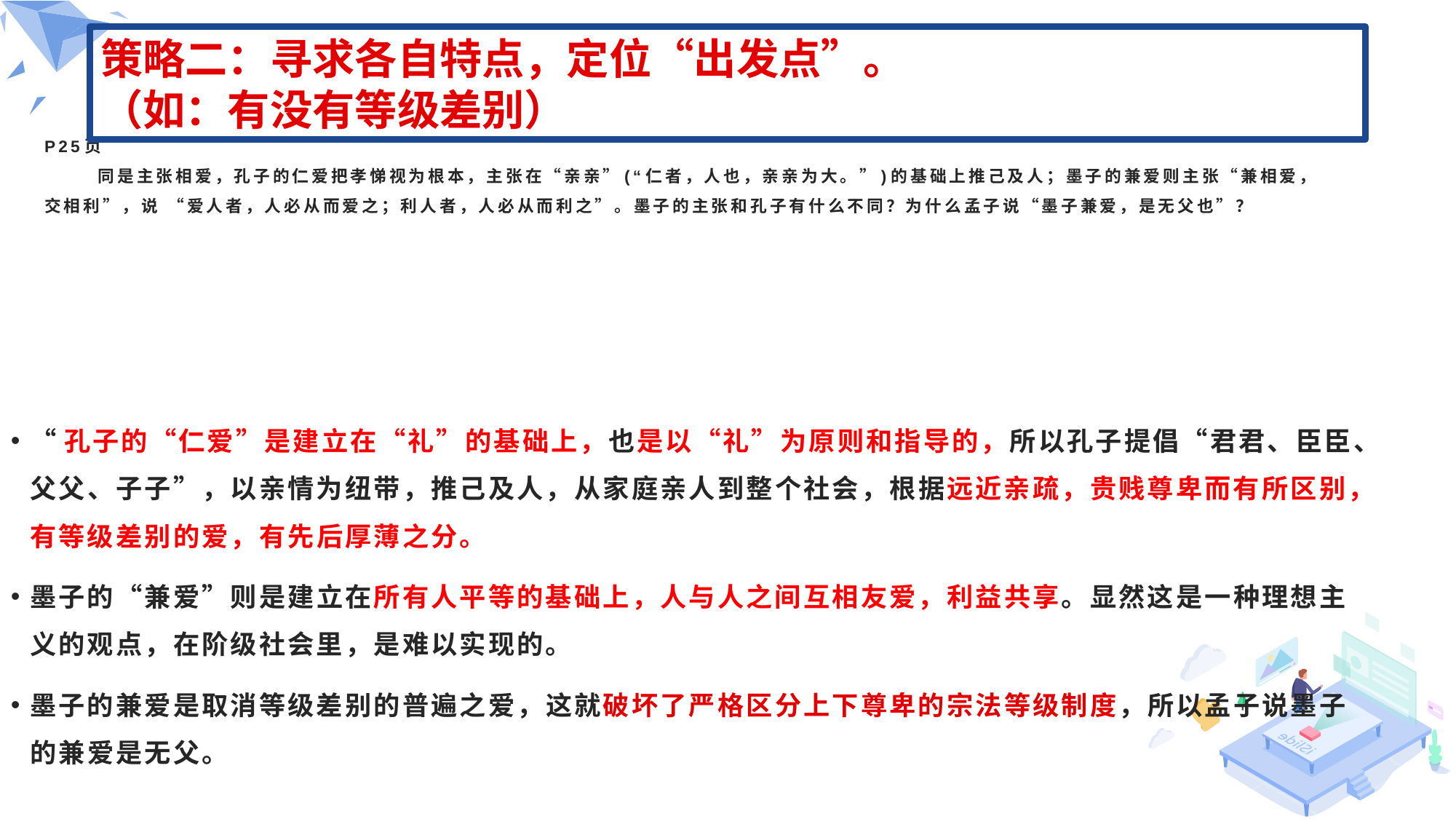

策略二：寻求各自特点，定位“出发点”。
（如：有没有等级差别）
# P25页 同是主张相爱，孔子的仁爱把孝悌视为根本，主张在“亲亲”(“仁者，人也，亲亲为大。”)的基础上推己及人；墨子的兼爱则主张“兼相爱，交相利”，说 “爱人者，人必从而爱之；利人者，人必从而利之”。墨子的主张和孔子有什么不同？为什么孟子说“墨子兼爱，是无父也”？
“孔子的“仁爱”是建立在“礼”的基础上，也是以“礼”为原则和指导的，所以孔子提倡“君君、臣臣、父父、子子”，以亲情为纽带，推己及人，从家庭亲人到整个社会，根据远近亲疏，贵贱尊卑而有所区别，有等级差别的爱，有先后厚薄之分。
墨子的“兼爱”则是建立在所有人平等的基础上，人与人之间互相友爱，利益共享。显然这是一种理想主义的观点，在阶级社会里，是难以实现的。
墨子的兼爱是取消等级差别的普遍之爱，这就破坏了严格区分上下尊卑的宗法等级制度，所以孟子说墨子的兼爱是无父。